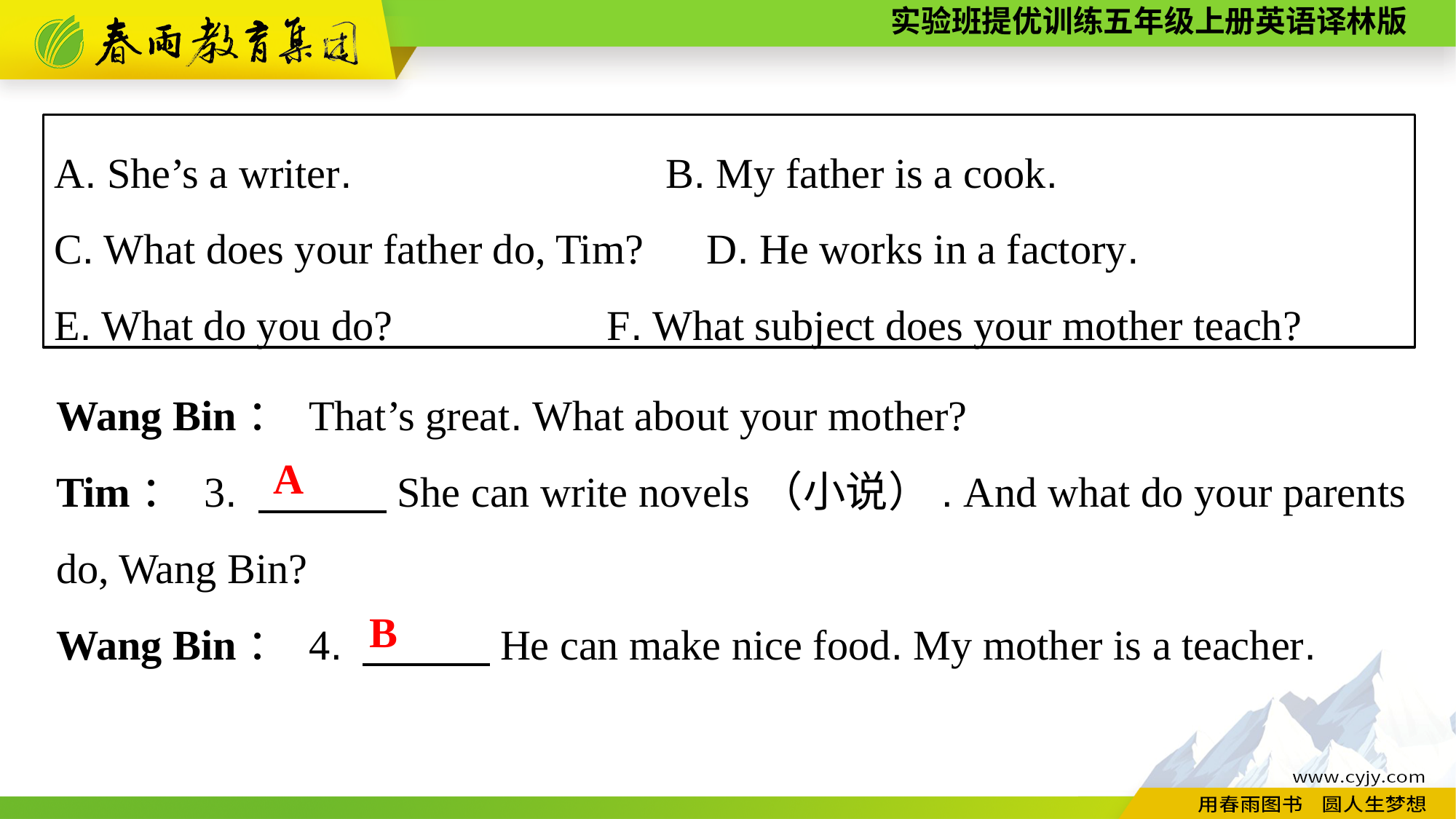

A. She’s a writer.　 　                     B. My father is a cook.
C. What does your father do, Tim?　D. He works in a factory.
E. What do you do?	           F. What subject does your mother teach?
Wang Bin： That’s great. What about your mother?
Tim： 3. 　　　She can write novels（小说）. And what do your parents do, Wang Bin?
Wang Bin： 4. 　　　He can make nice food. My mother is a teacher.
A
B